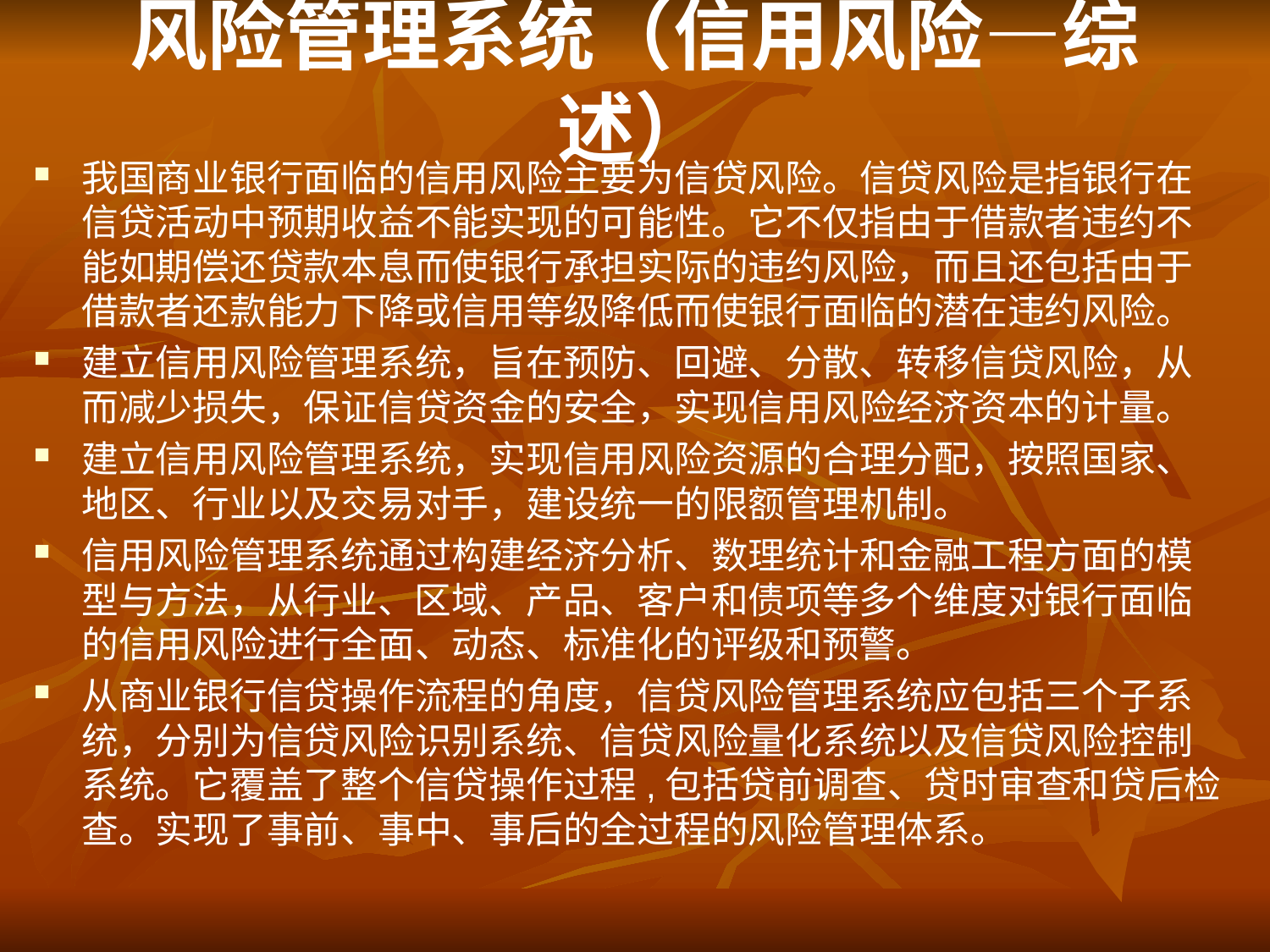

# 风险管理系统（信用风险—综述）
我国商业银行面临的信用风险主要为信贷风险。信贷风险是指银行在信贷活动中预期收益不能实现的可能性。它不仅指由于借款者违约不能如期偿还贷款本息而使银行承担实际的违约风险，而且还包括由于借款者还款能力下降或信用等级降低而使银行面临的潜在违约风险。
建立信用风险管理系统，旨在预防、回避、分散、转移信贷风险，从而减少损失，保证信贷资金的安全，实现信用风险经济资本的计量。
建立信用风险管理系统，实现信用风险资源的合理分配，按照国家、地区、行业以及交易对手，建设统一的限额管理机制。
信用风险管理系统通过构建经济分析、数理统计和金融工程方面的模型与方法，从行业、区域、产品、客户和债项等多个维度对银行面临的信用风险进行全面、动态、标准化的评级和预警。
从商业银行信贷操作流程的角度，信贷风险管理系统应包括三个子系统，分别为信贷风险识别系统、信贷风险量化系统以及信贷风险控制系统。它覆盖了整个信贷操作过程,包括贷前调查、贷时审查和贷后检查。实现了事前、事中、事后的全过程的风险管理体系。